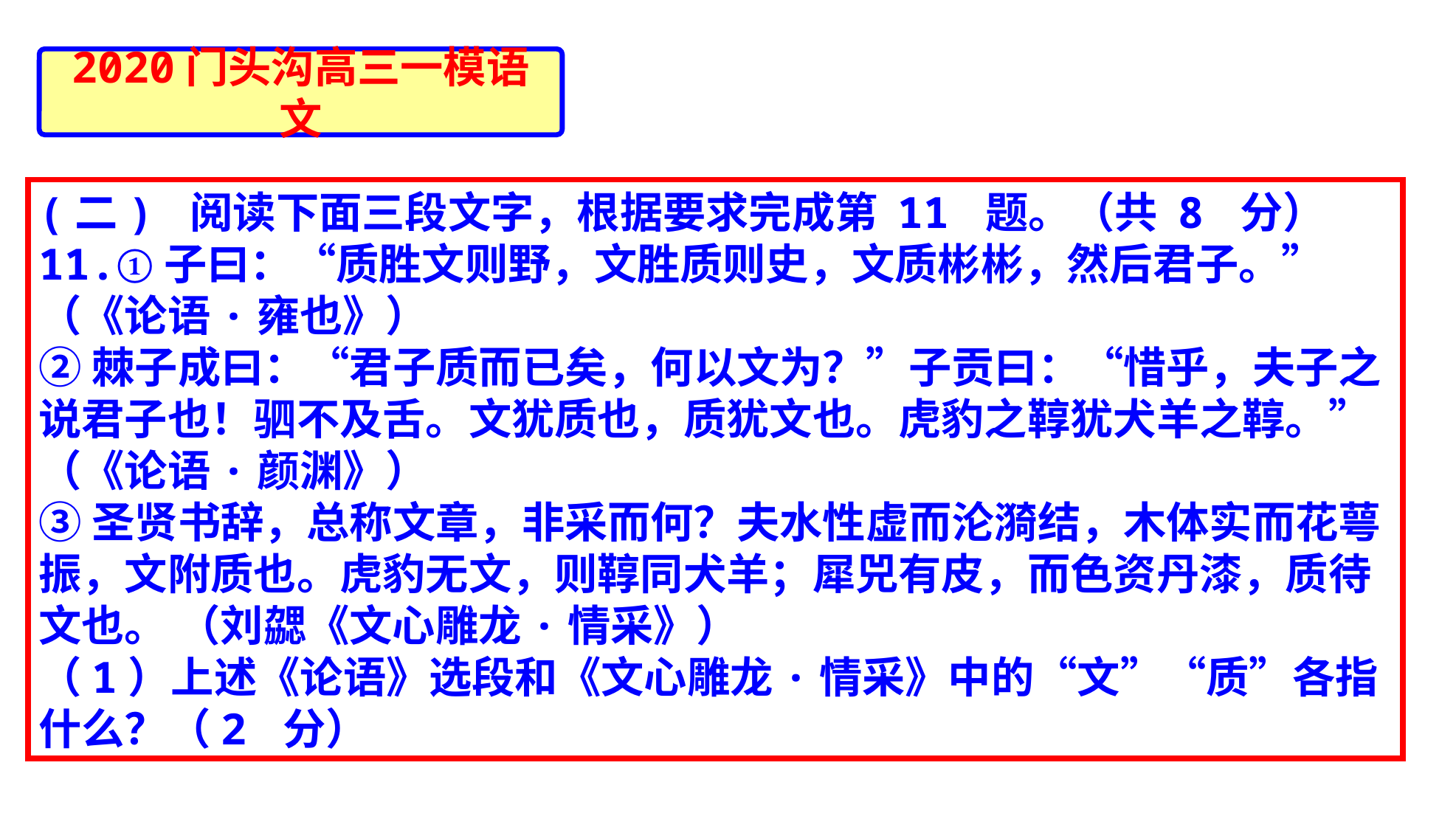

2020门头沟高三一模语文
(二) 阅读下面三段文字，根据要求完成第 11 题。（共 8 分）
11.①子曰：“质胜文则野，文胜质则史，文质彬彬，然后君子。” （《论语·雍也》）
②棘子成曰：“君子质而已矣，何以文为？”子贡曰：“惜乎，夫子之说君子也！驷不及舌。文犹质也，质犹文也。虎豹之鞟犹犬羊之鞟。” （《论语·颜渊》）
③圣贤书辞，总称文章，非采而何？夫水性虚而沦漪结，木体实而花萼振，文附质也。虎豹无文，则鞟同犬羊；犀兕有皮，而色资丹漆，质待文也。 （刘勰《文心雕龙·情采》）
（1）上述《论语》选段和《文心雕龙·情采》中的“文”“质”各指什么？（2 分）